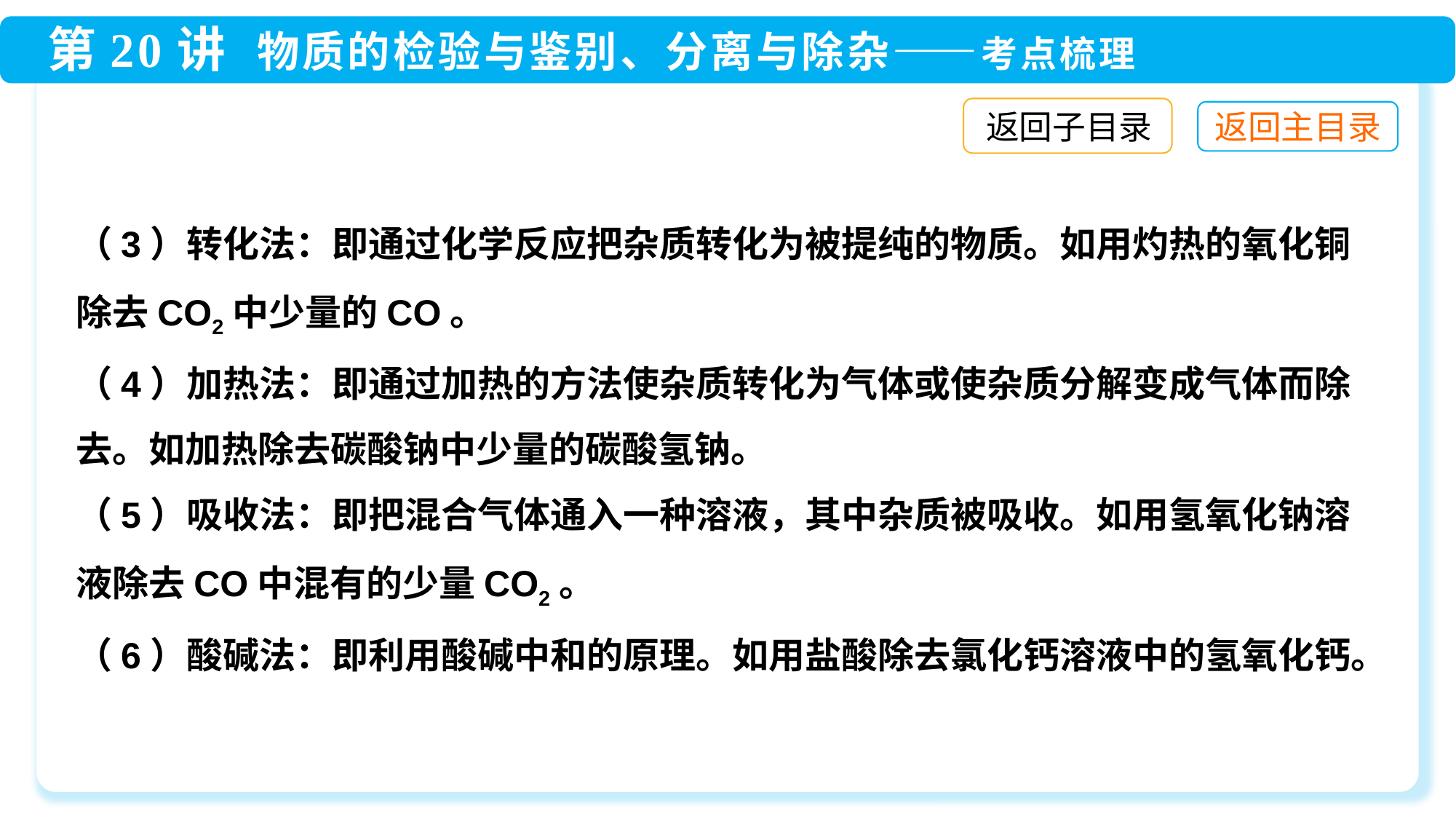

返回子目录
（3）转化法：即通过化学反应把杂质转化为被提纯的物质。如用灼热的氧化铜除去CO2中少量的CO。
（4）加热法：即通过加热的方法使杂质转化为气体或使杂质分解变成气体而除去。如加热除去碳酸钠中少量的碳酸氢钠。
（5）吸收法：即把混合气体通入一种溶液，其中杂质被吸收。如用氢氧化钠溶液除去CO中混有的少量CO2。
（6）酸碱法：即利用酸碱中和的原理。如用盐酸除去氯化钙溶液中的氢氧化钙。